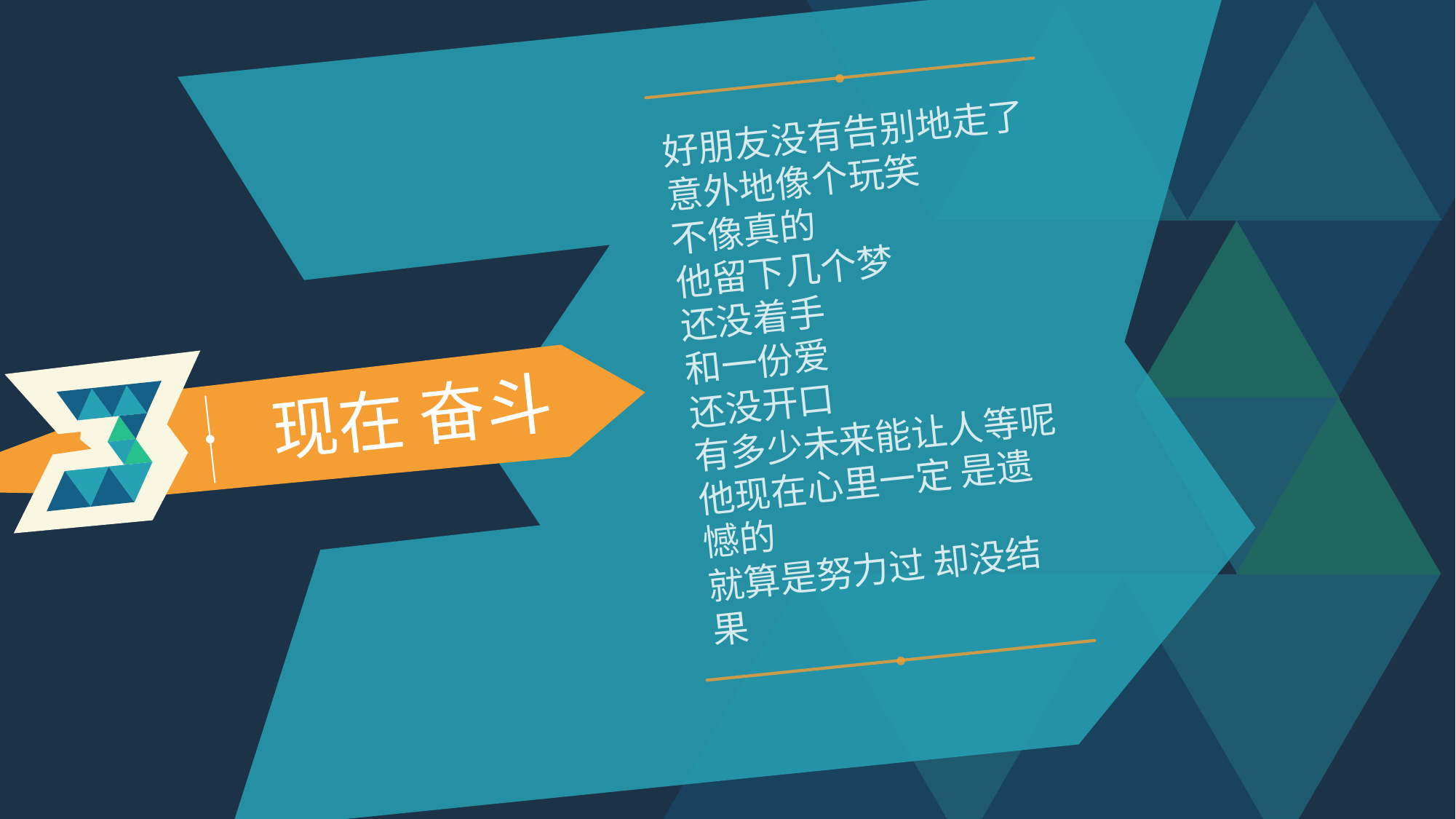

好朋友没有告别地走了
意外地像个玩笑
不像真的
他留下几个梦
还没着手
和一份爱
还没开口
有多少未来能让人等呢
他现在心里一定 是遗憾的
就算是努力过 却没结果

现在 奋斗